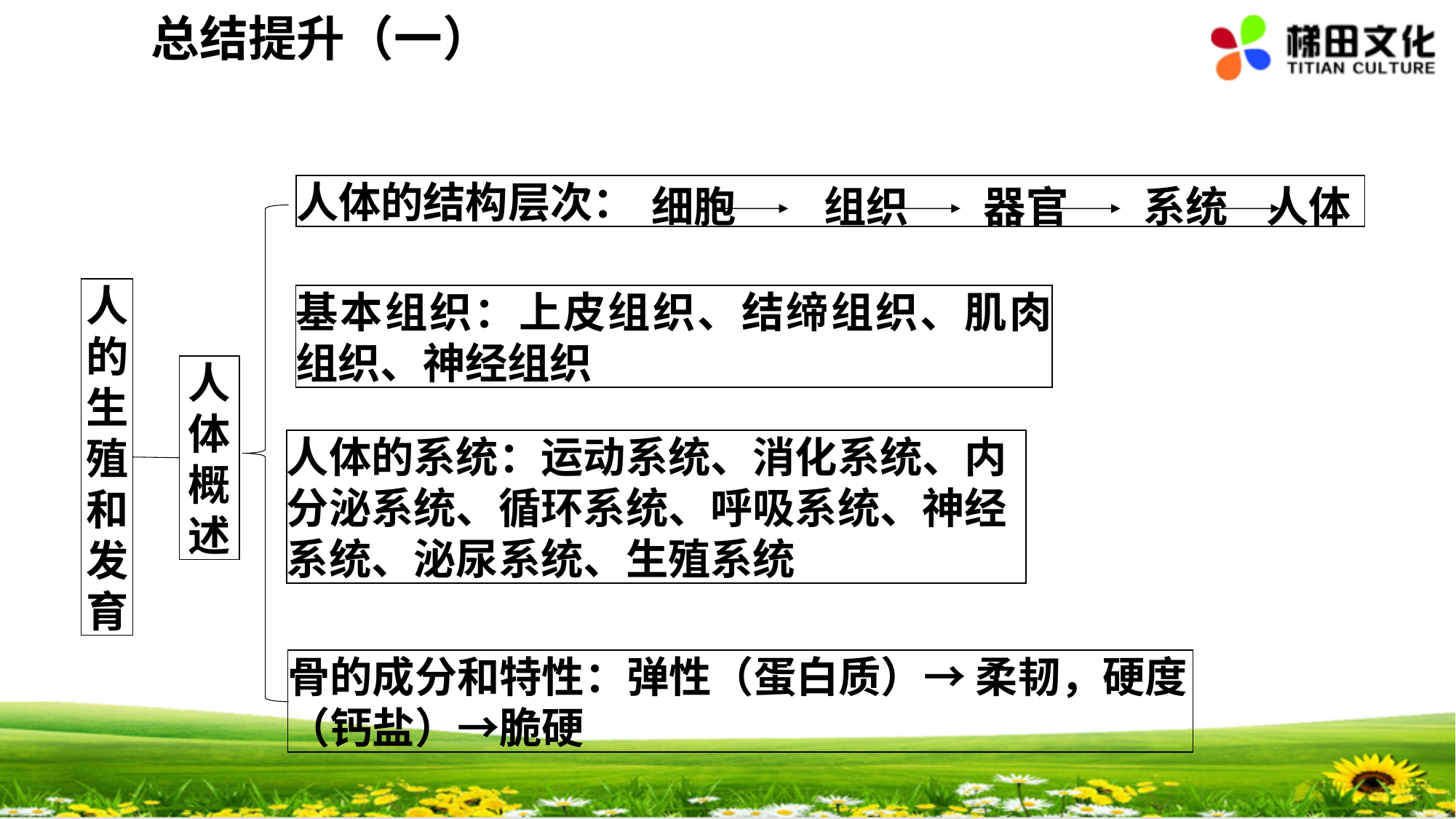

总结提升（一）
细胞
组织
器官
系统
人体

人体的结构层次：

人的生殖和发育
基本组织：上皮组织、结缔组织、肌肉组织、神经组织
人体概述
人体的系统：运动系统、消化系统、内分泌系统、循环系统、呼吸系统、神经系统、泌尿系统、生殖系统
骨的成分和特性：弹性（蛋白质）→ 柔韧，硬度（钙盐）→脆硬